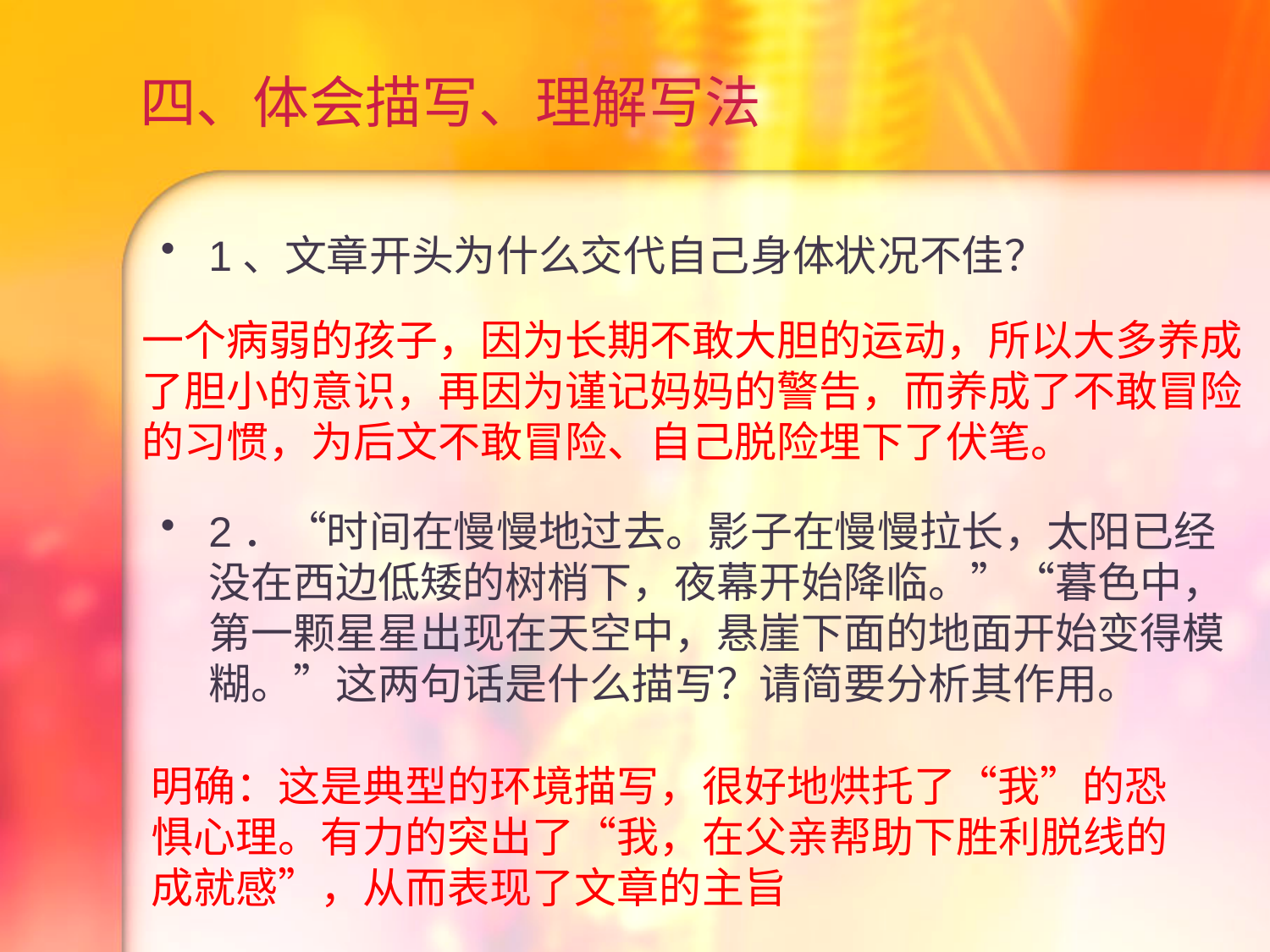

# 四、体会描写、理解写法
1、文章开头为什么交代自己身体状况不佳？

2．“时间在慢慢地过去。影子在慢慢拉长，太阳已经没在西边低矮的树梢下，夜幕开始降临。”“暮色中，第一颗星星出现在天空中，悬崖下面的地面开始变得模糊。”这两句话是什么描写？请简要分析其作用。

一个病弱的孩子，因为长期不敢大胆的运动，所以大多养成了胆小的意识，再因为谨记妈妈的警告，而养成了不敢冒险的习惯，为后文不敢冒险、自己脱险埋下了伏笔。
明确：这是典型的环境描写，很好地烘托了“我”的恐惧心理。有力的突出了“我，在父亲帮助下胜利脱线的成就感”，从而表现了文章的主旨